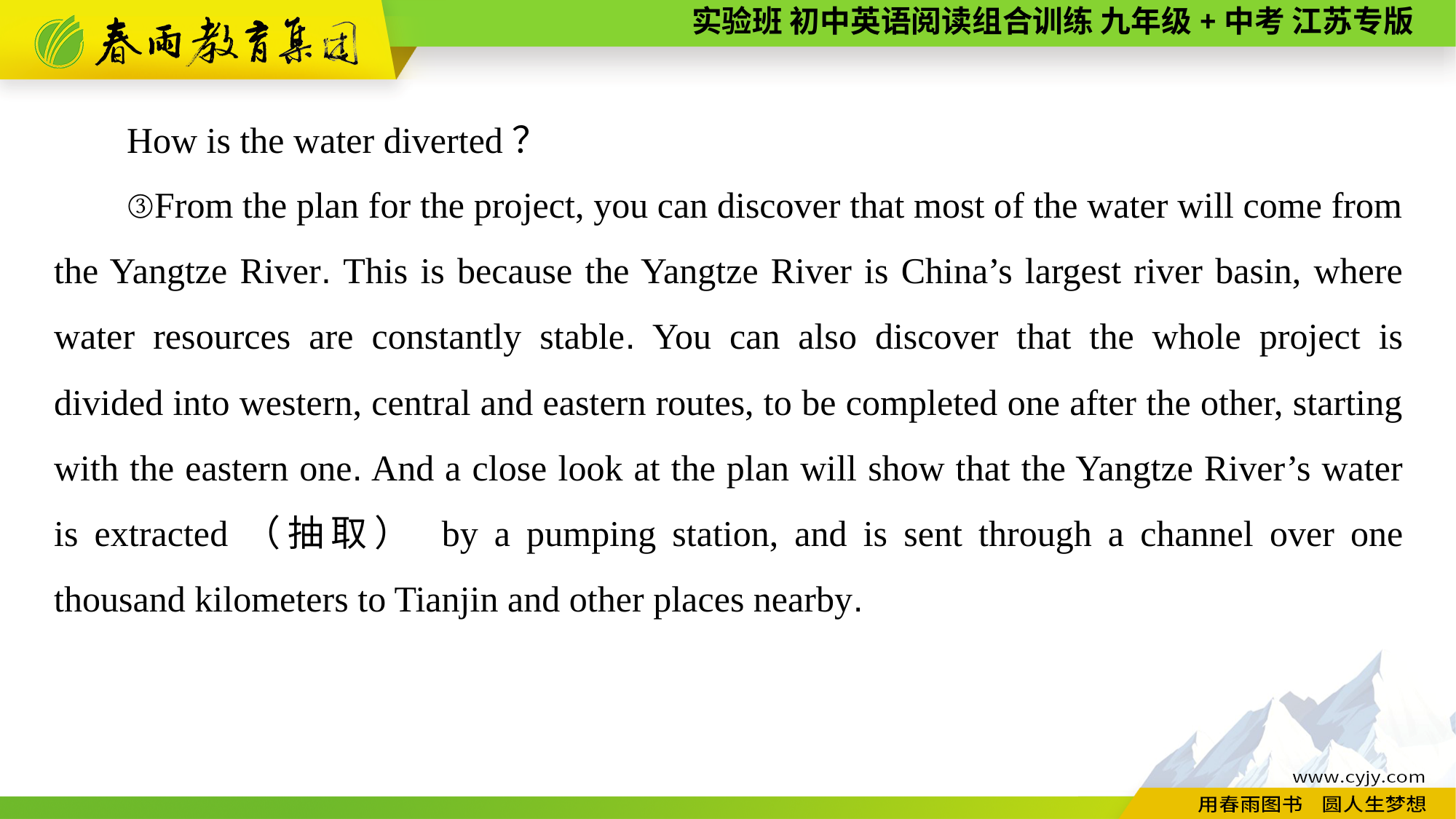

How is the water diverted？
③From the plan for the project, you can discover that most of the water will come from the Yangtze River. This is because the Yangtze River is China’s largest river basin, where water resources are constantly stable. You can also discover that the whole project is divided into western, central and eastern routes, to be completed one after the other, starting with the eastern one. And a close look at the plan will show that the Yangtze River’s water is extracted（抽取） by a pumping station, and is sent through a channel over one thousand kilometers to Tianjin and other places nearby.